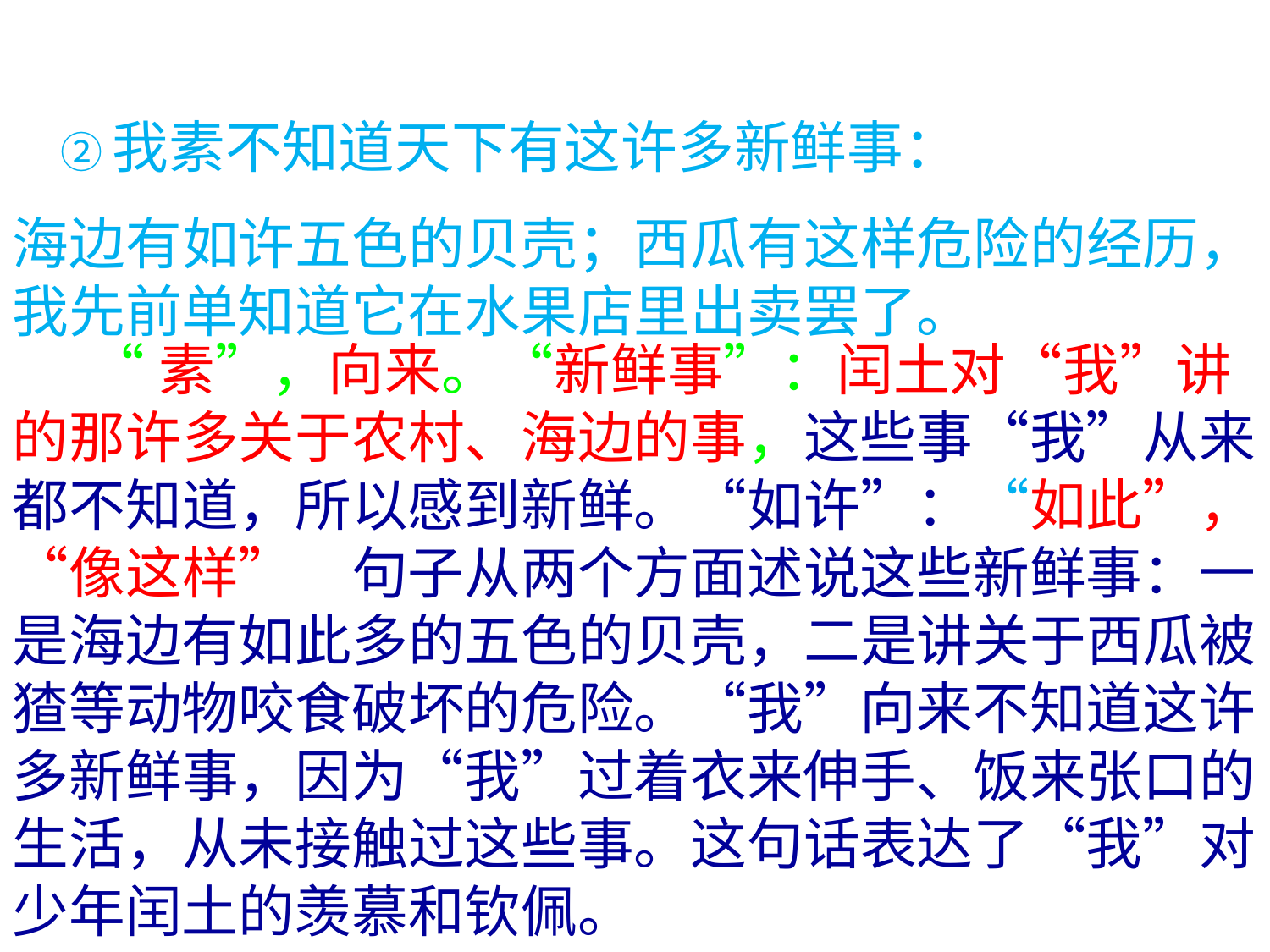

②我素不知道天下有这许多新鲜事：
海边有如许五色的贝壳；西瓜有这样危险的经历，我先前单知道它在水果店里出卖罢了。

      “素”，向来。“新鲜事”：闰土对“我”讲的那许多关于农村、海边的事，这些事“我”从来都不知道，所以感到新鲜。“如许”：“如此”，“像这样”。句子从两个方面述说这些新鲜事：一是海边有如此多的五色的贝壳，二是讲关于西瓜被猹等动物咬食破坏的危险。“我”向来不知道这许多新鲜事，因为“我”过着衣来伸手、饭来张口的生活，从未接触过这些事。这句话表达了“我”对少年闰土的羡慕和钦佩。